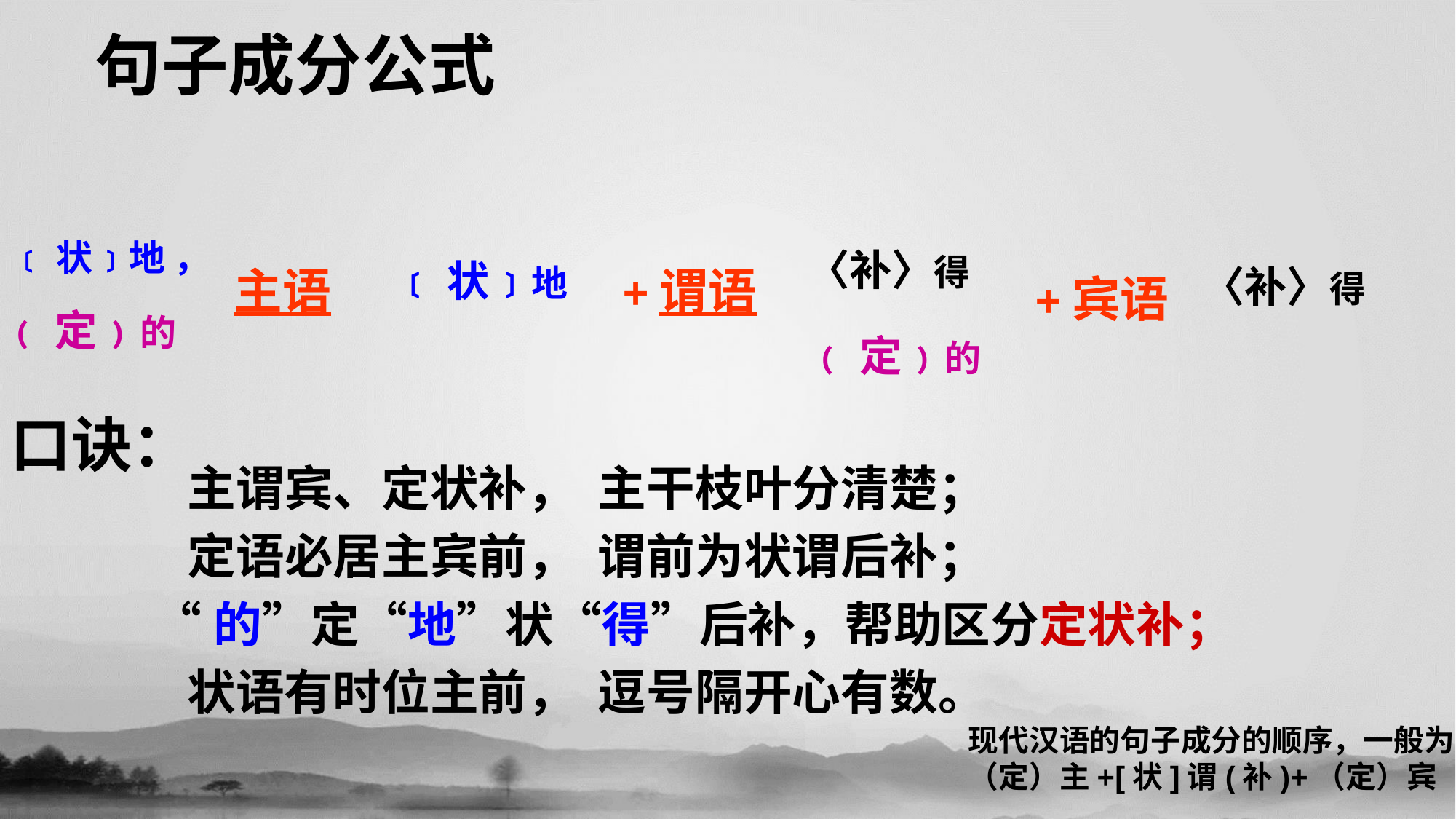

# 句子成分公式
﹝状﹞地 ，
〈补〉得
主语
﹝状﹞地
+谓语
〈补〉得
+宾语
﹙定﹚的
﹙定﹚的
口诀：
   主谓宾、定状补，  主干枝叶分清楚；
   定语必居主宾前，  谓前为状谓后补；
 “的”定“地”状“得”后补，帮助区分定状补；
   状语有时位主前，  逗号隔开心有数。

现代汉语的句子成分的顺序，一般为:
（定）主+[状]谓(补)+（定）宾